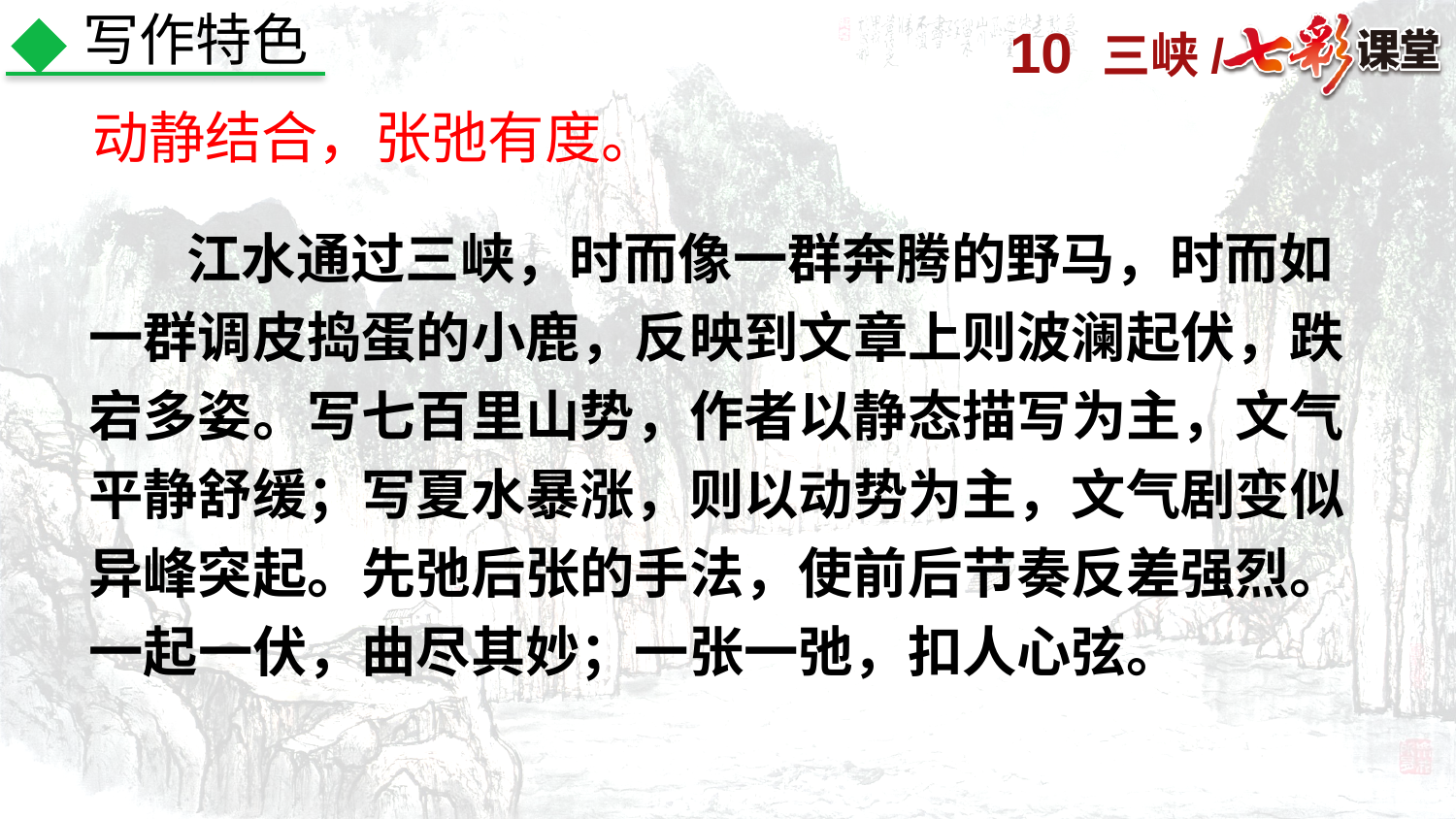

写作特色

动静结合，张弛有度。
 江水通过三峡，时而像一群奔腾的野马，时而如一群调皮捣蛋的小鹿，反映到文章上则波澜起伏，跌宕多姿。写七百里山势，作者以静态描写为主，文气平静舒缓；写夏水暴涨，则以动势为主，文气剧变似异峰突起。先弛后张的手法，使前后节奏反差强烈。一起一伏，曲尽其妙；一张一弛，扣人心弦。